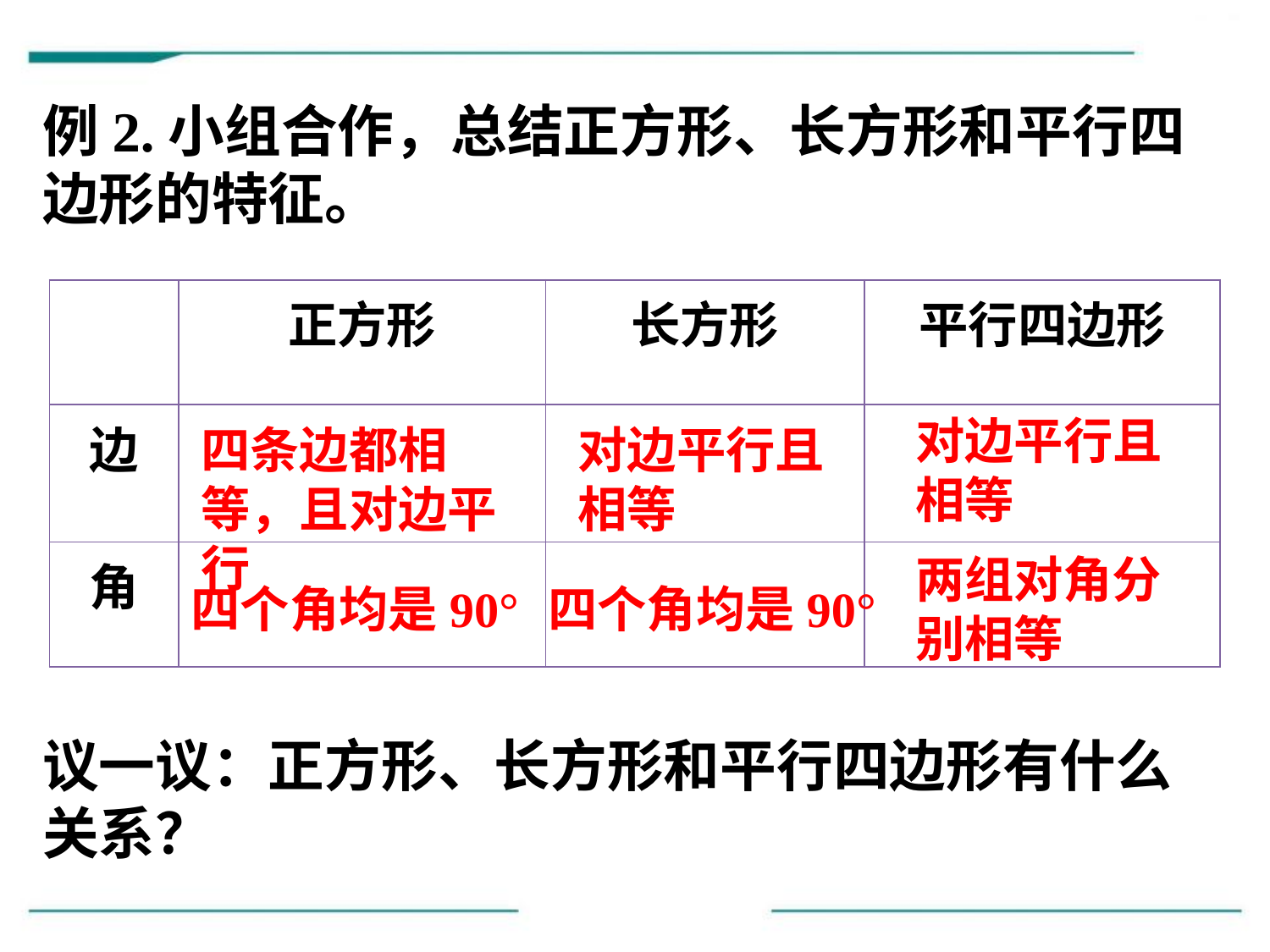

例2.小组合作，总结正方形、长方形和平行四边形的特征。
|  | 正方形 | 长方形 | 平行四边形 |
| --- | --- | --- | --- |
| 边 |  |  |  |
| 角 |  |  |  |
对边平行且相等
四条边都相等，且对边平行
对边平行且相等
两组对角分别相等
四个角均是90°
四个角均是90°
议一议：正方形、长方形和平行四边形有什么关系？